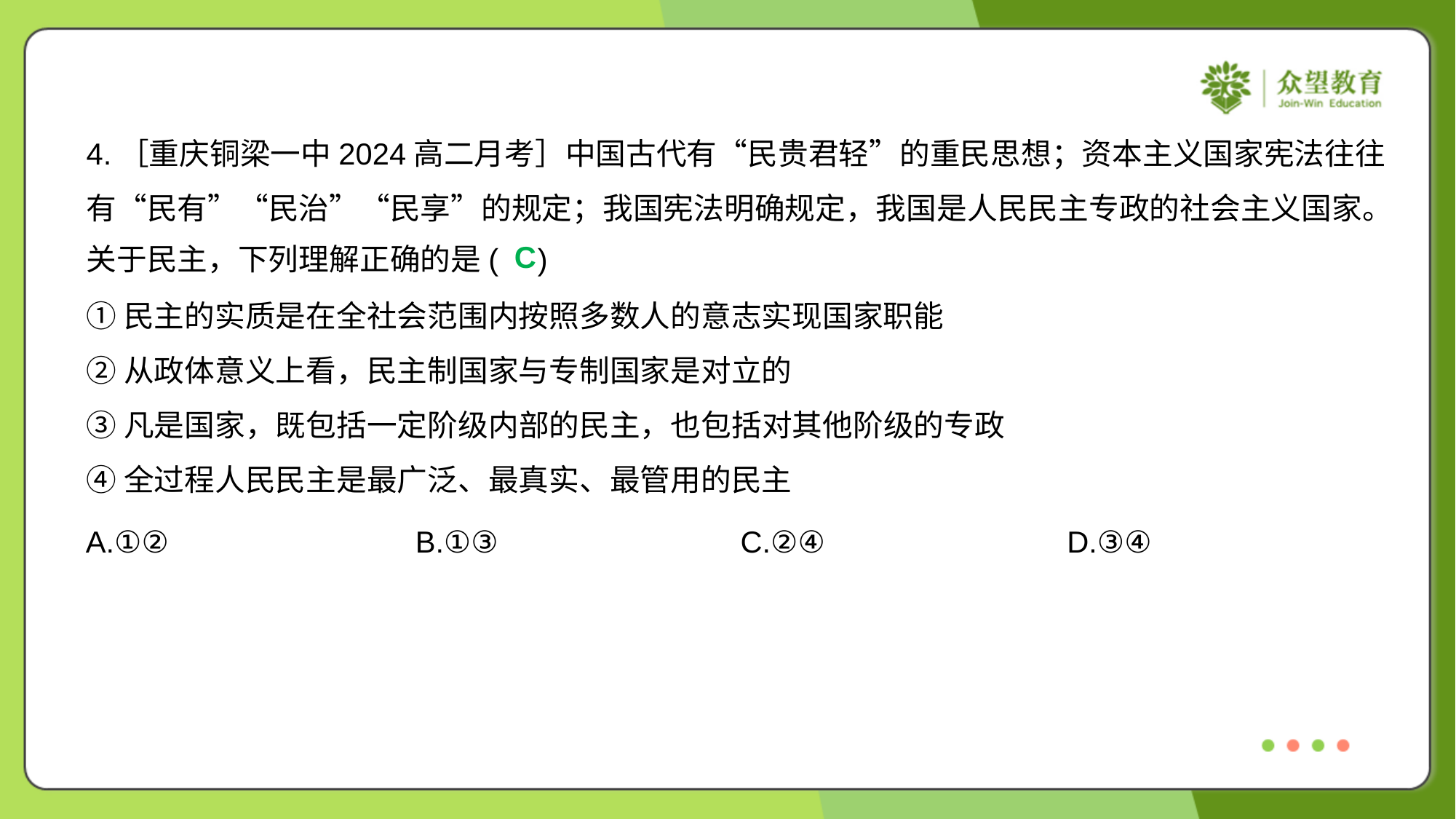

4.［重庆铜梁一中2024高二月考］中国古代有“民贵君轻”的重民思想；资本主义国家宪法往往
有“民有”“民治”“民享”的规定；我国宪法明确规定，我国是人民民主专政的社会主义国家。
关于民主，下列理解正确的是(     )
C
①民主的实质是在全社会范围内按照多数人的意志实现国家职能
②从政体意义上看，民主制国家与专制国家是对立的
③凡是国家，既包括一定阶级内部的民主，也包括对其他阶级的专政
④全过程人民民主是最广泛、最真实、最管用的民主
A.①②	B.①③	C.②④	D.③④